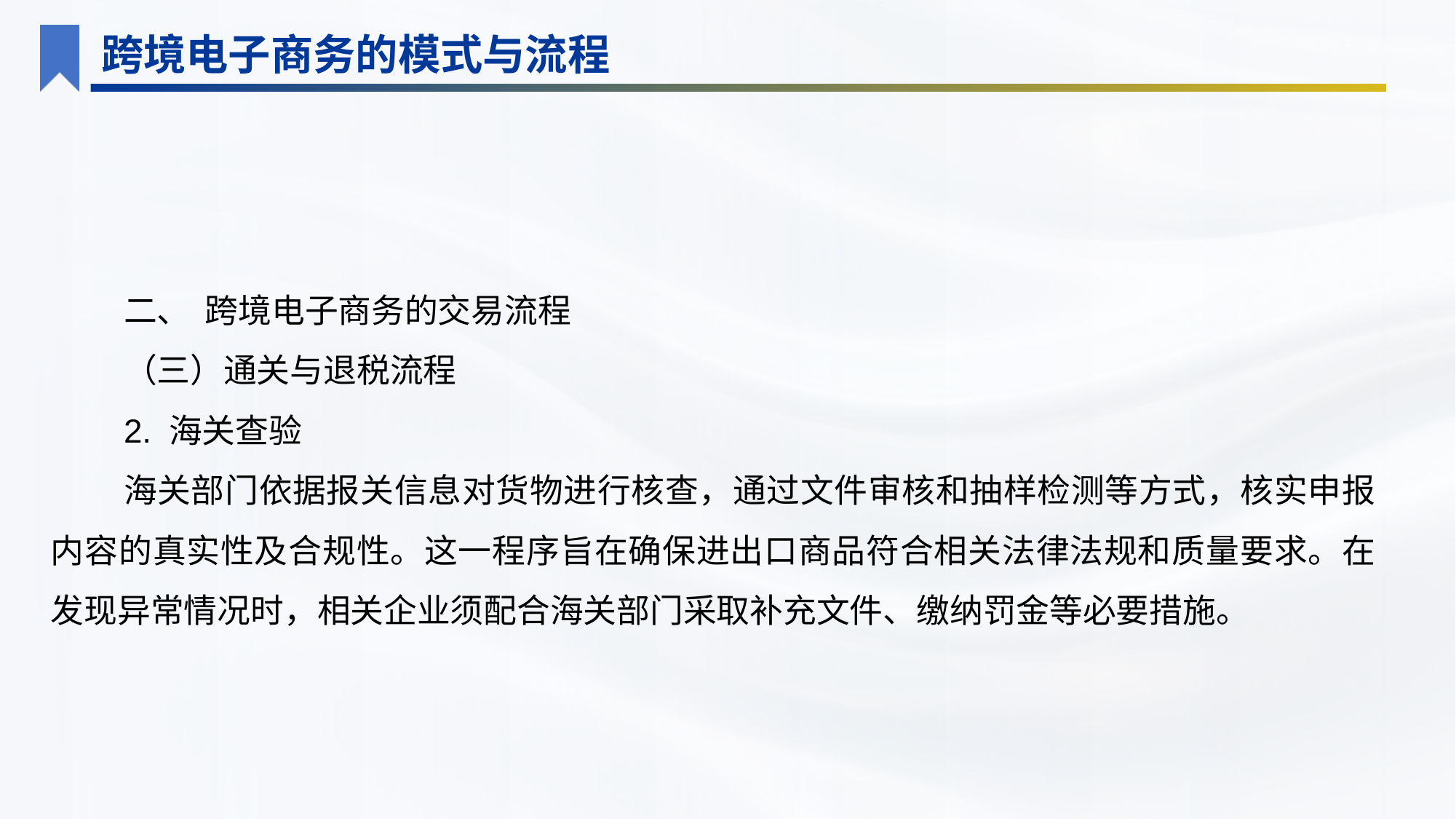

跨境电子商务的模式与流程
二、  跨境电子商务的交易流程
（三）通关与退税流程
2. 海关查验
海关部门依据报关信息对货物进行核查，通过文件审核和抽样检测等方式，核实申报内容的真实性及合规性。这一程序旨在确保进出口商品符合相关法律法规和质量要求。在发现异常情况时，相关企业须配合海关部门采取补充文件、缴纳罚金等必要措施。